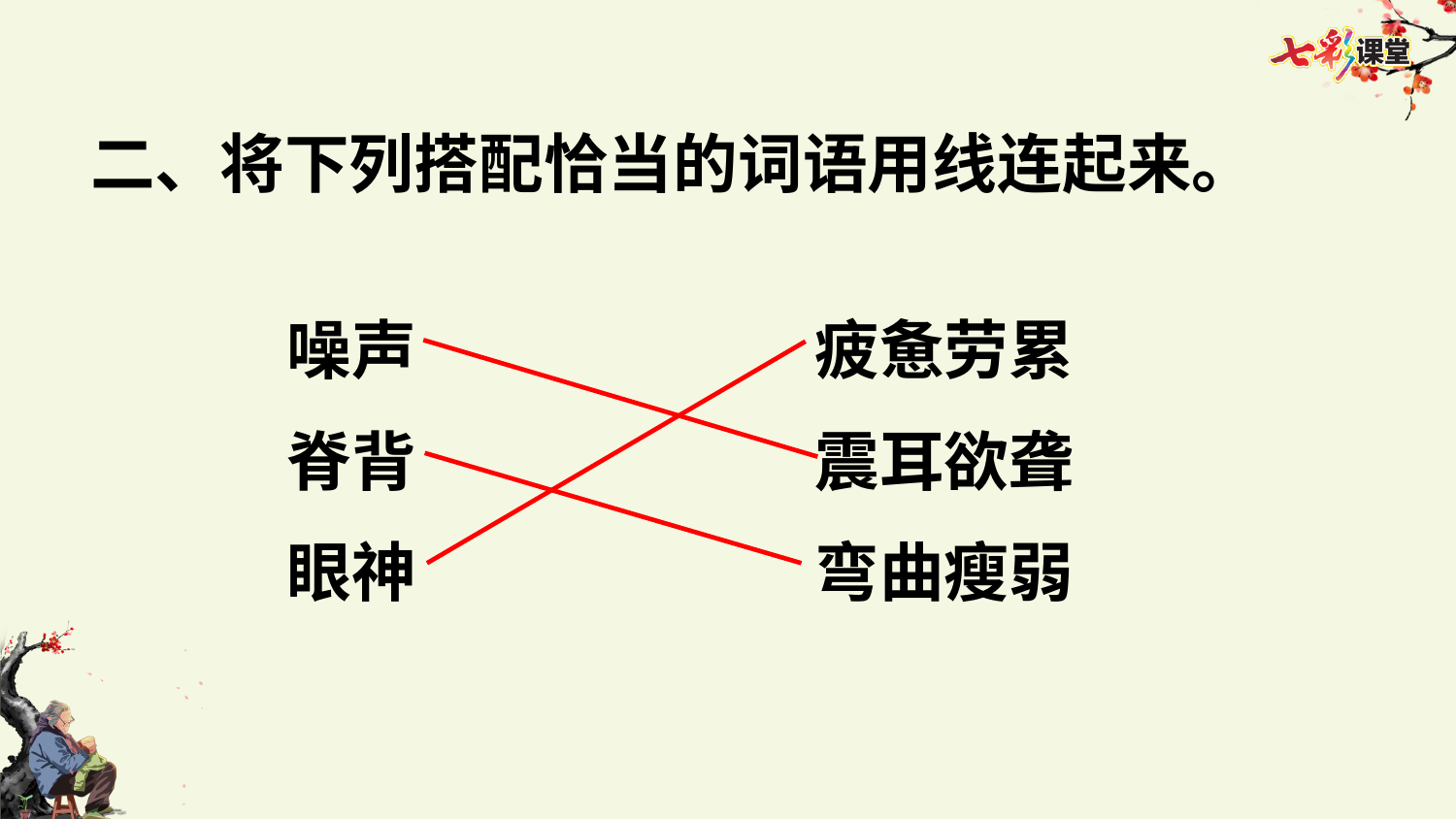

二、将下列搭配恰当的词语用线连起来。
噪声
疲惫劳累
脊背
震耳欲聋
眼神
弯曲瘦弱